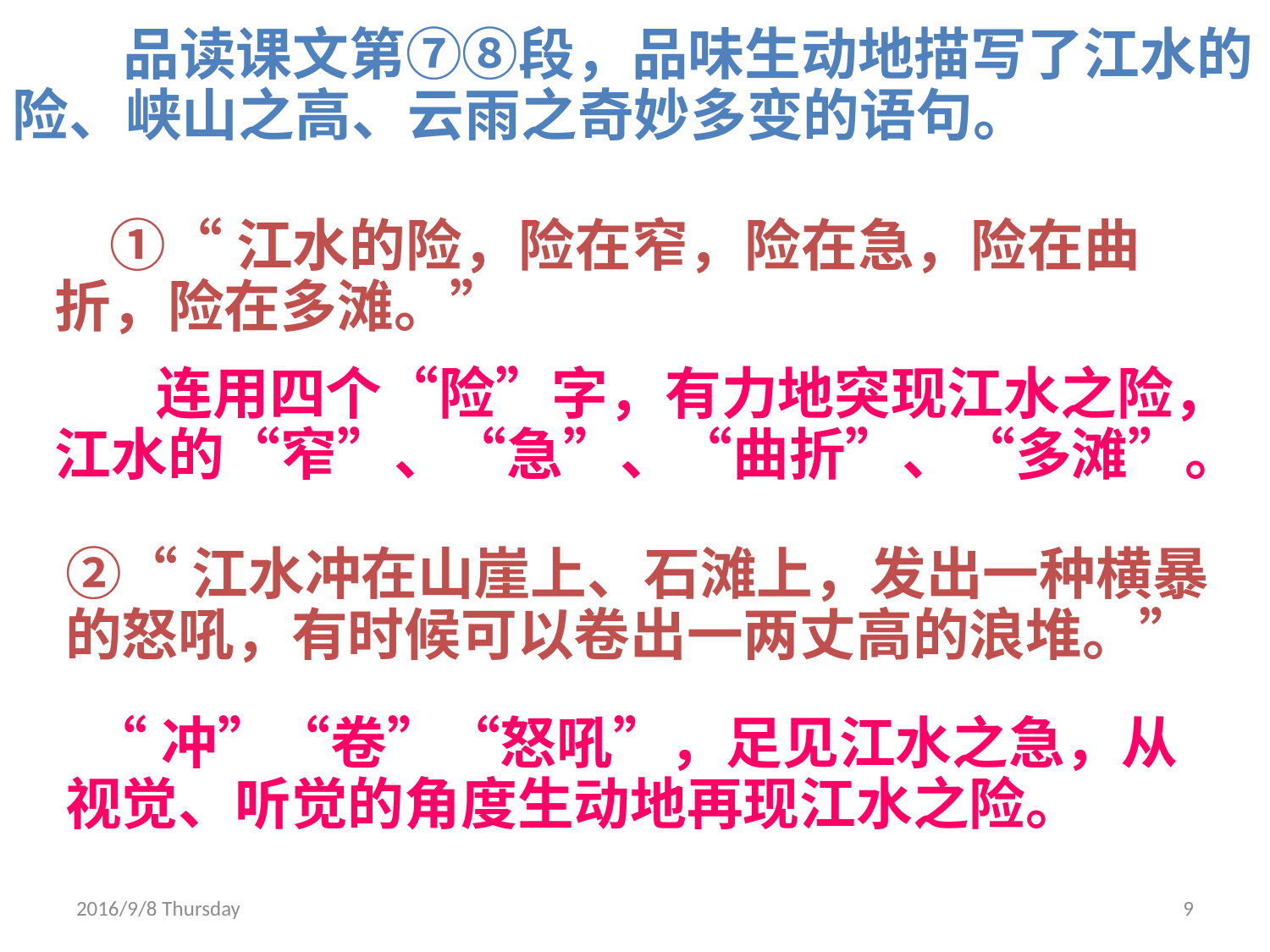

品读课文第⑦⑧段，品味生动地描写了江水的险、峡山之高、云雨之奇妙多变的语句。
     ①“江水的险，险在窄，险在急，险在曲折，险在多滩。”
        连用四个“险”字，有力地突现江水之险，江水的“窄”、“急”、“曲折”、“多滩”。
②“江水冲在山崖上、石滩上，发出一种横暴的怒吼，有时候可以卷出一两丈高的浪堆。”
  “冲”“卷”“怒吼”，足见江水之急，从视觉、听觉的角度生动地再现江水之险。
2016/9/8 Thursday
9